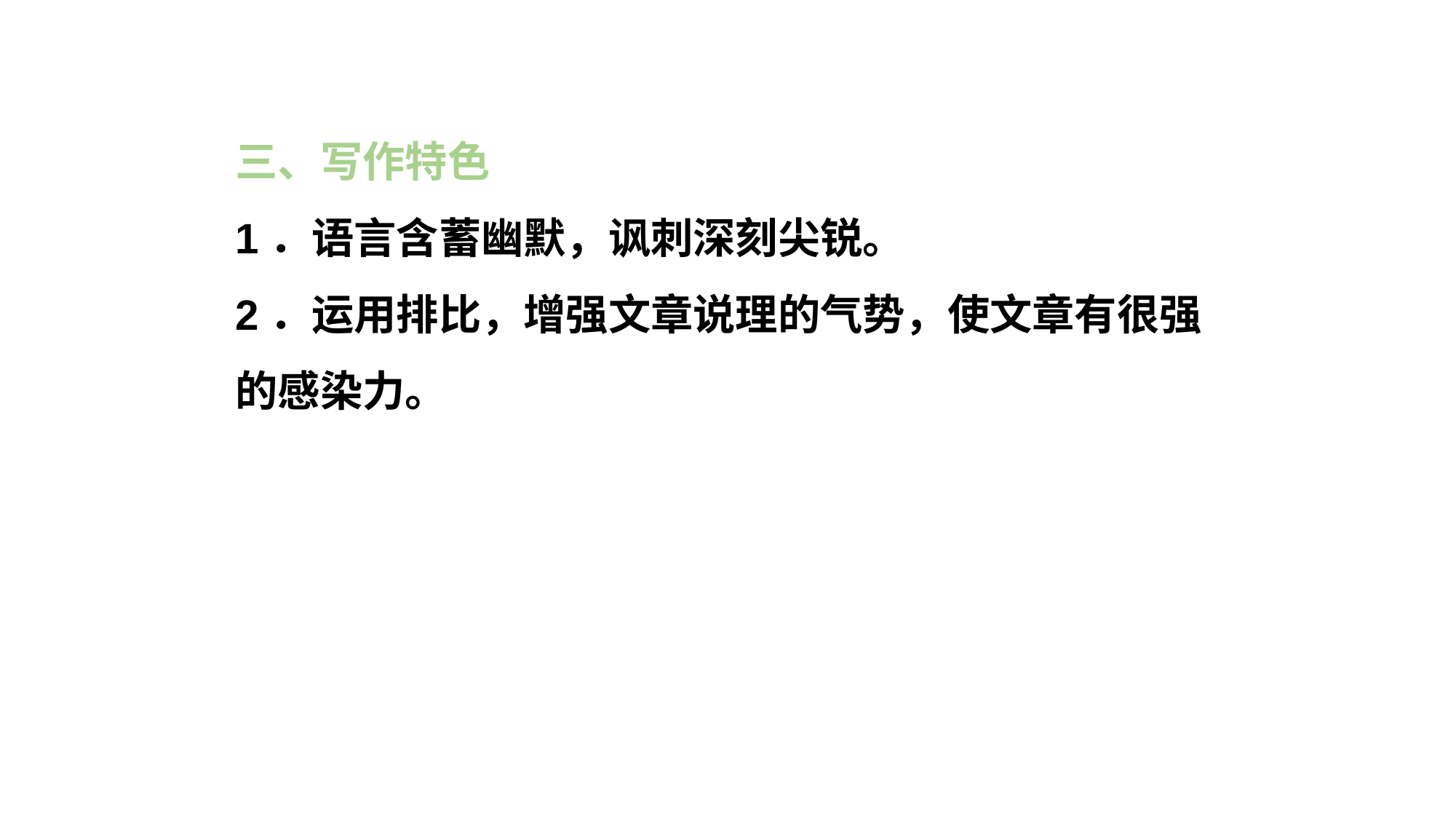

三、写作特色
1．语言含蓄幽默，讽刺深刻尖锐。
2．运用排比，增强文章说理的气势，使文章有很强的感染力。